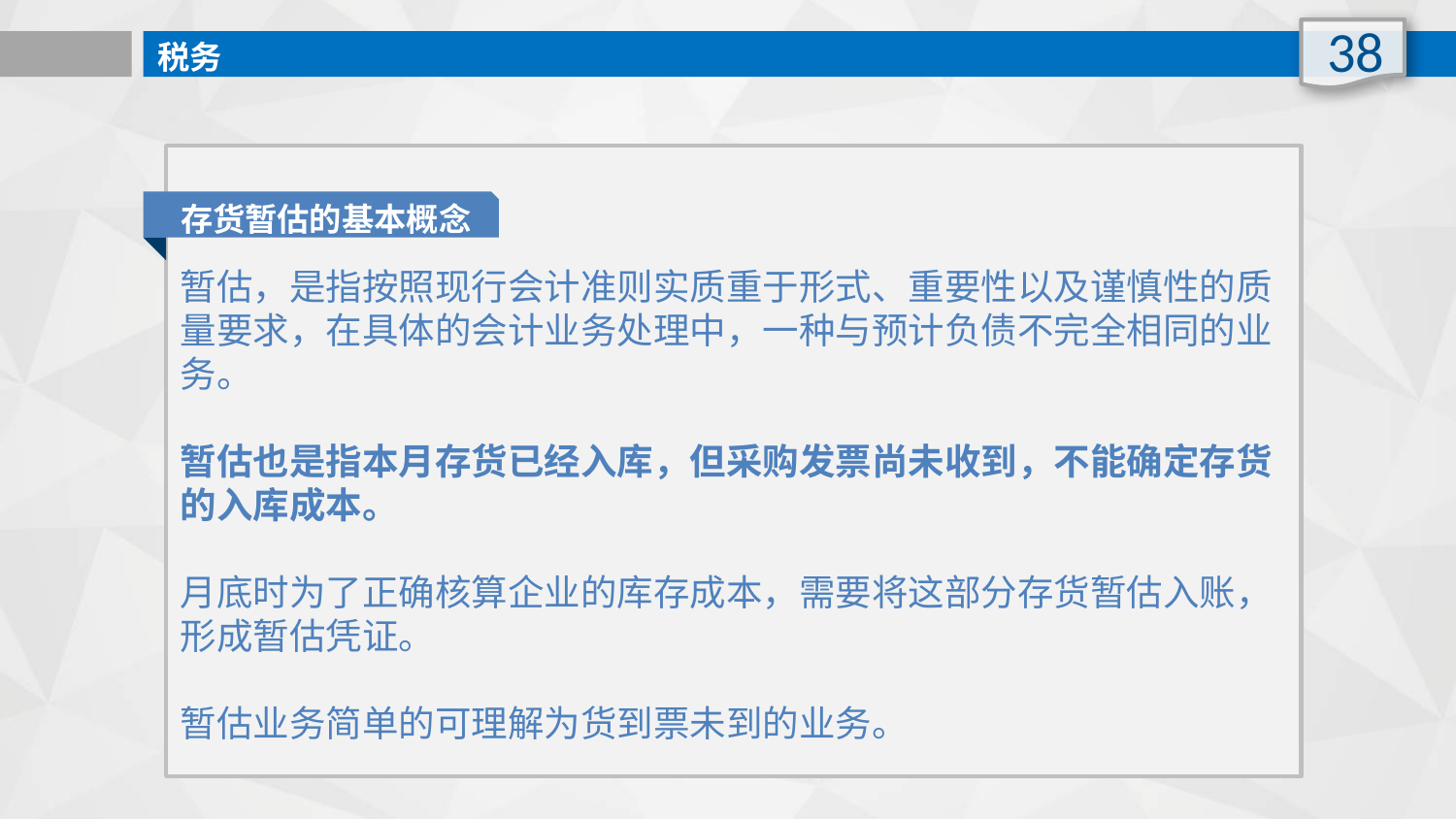

38

税务

暂估，是指按照现行会计准则实质重于形式、重要性以及谨慎性的质量要求，在具体的会计业务处理中，一种与预计负债不完全相同的业务。

暂估也是指本月存货已经入库，但采购发票尚未收到，不能确定存货的入库成本。

月底时为了正确核算企业的库存成本，需要将这部分存货暂估入账，形成暂估凭证。

暂估业务简单的可理解为货到票未到的业务。

存货暂估的基本概念

Deutsch Passion